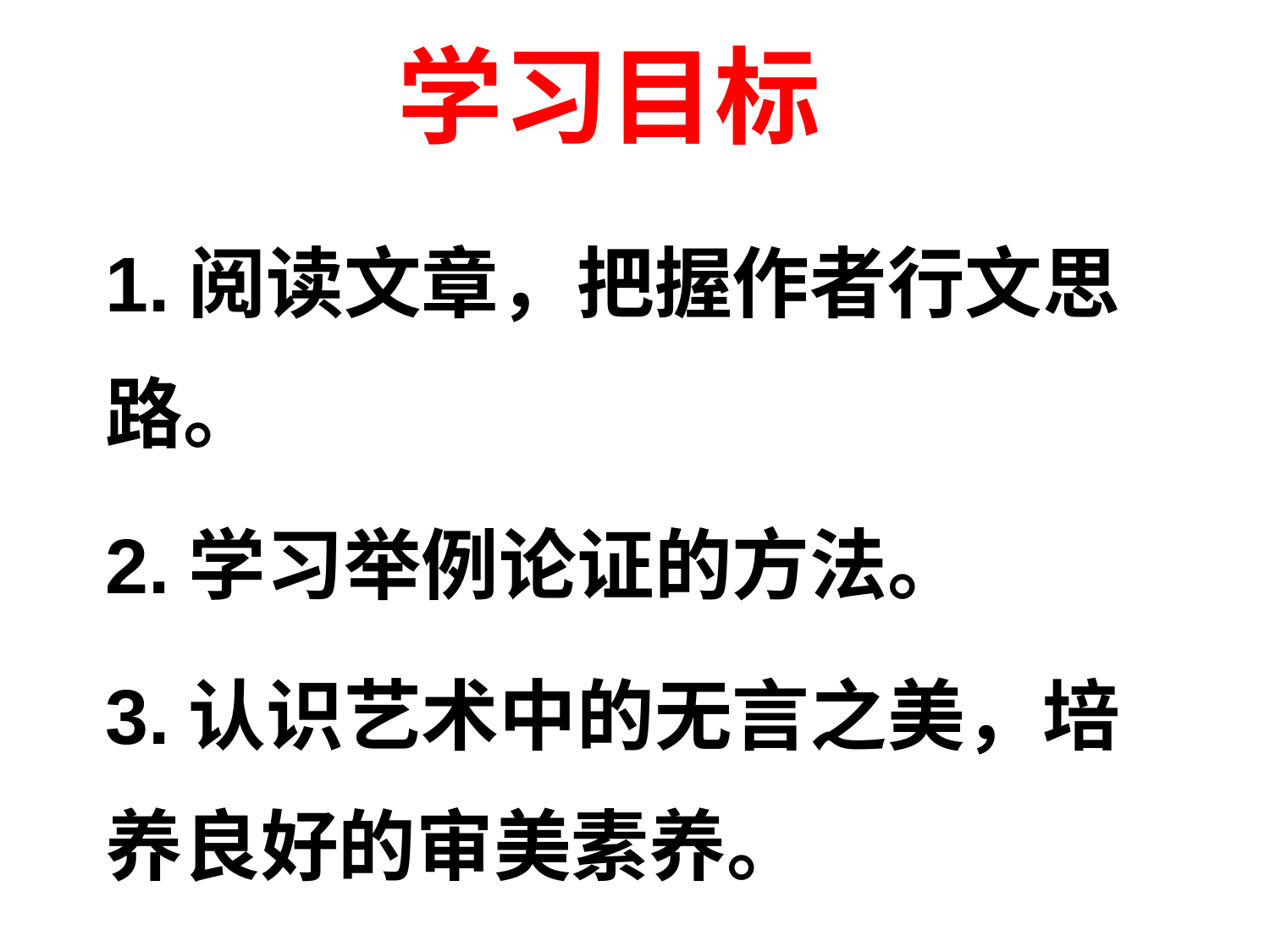

学习目标
1.阅读文章，把握作者行文思路。
2.学习举例论证的方法。
3.认识艺术中的无言之美，培养良好的审美素养。